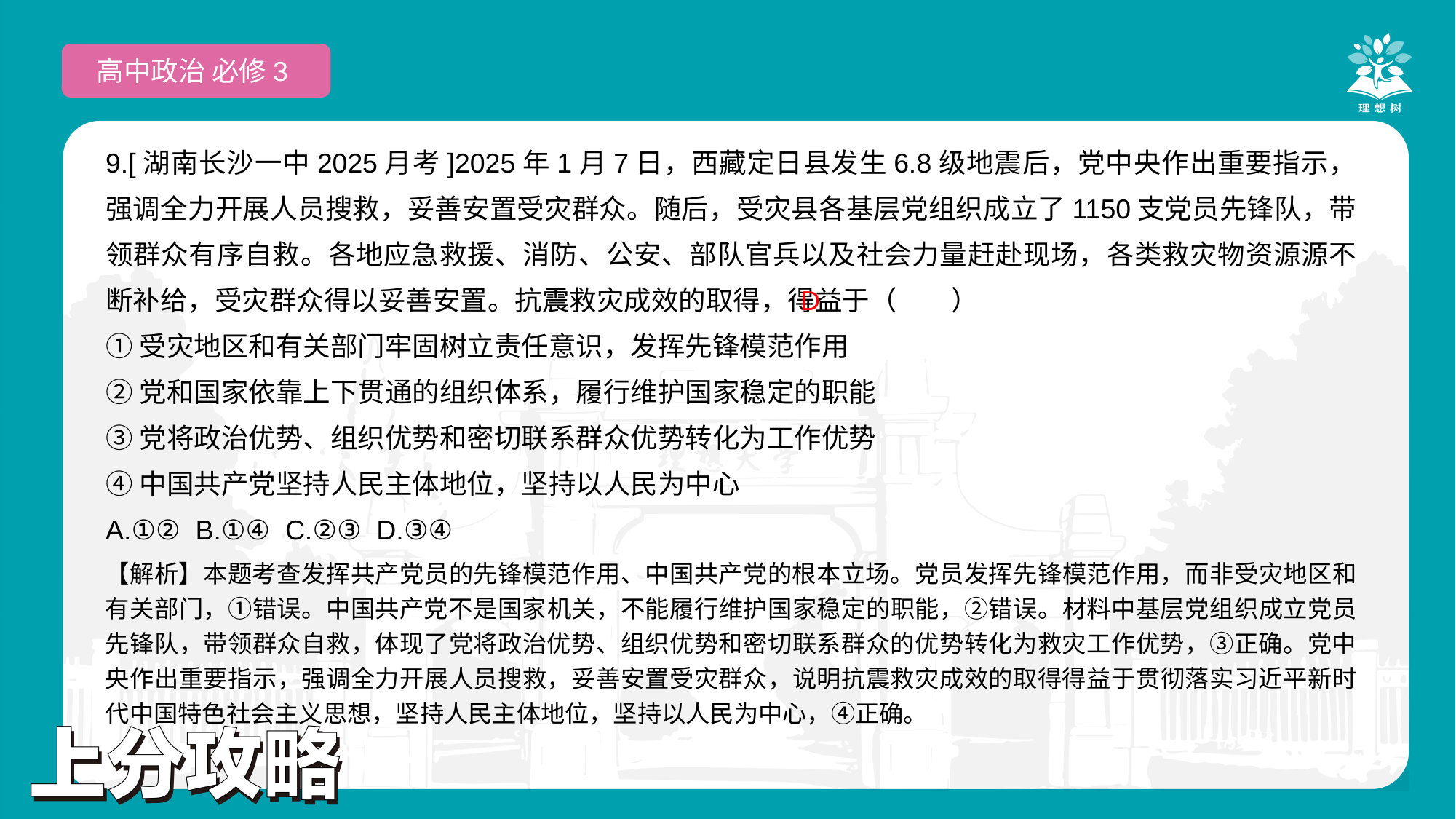

高中政治 必修3
9.[湖南长沙一中2025月考]2025年1月7日，西藏定日县发生6.8级地震后，党中央作出重要指示，强调全力开展人员搜救，妥善安置受灾群众。随后，受灾县各基层党组织成立了1150支党员先锋队，带领群众有序自救。各地应急救援、消防、公安、部队官兵以及社会力量赶赴现场，各类救灾物资源源不断补给，受灾群众得以妥善安置。抗震救灾成效的取得，得益于（　　）
①受灾地区和有关部门牢固树立责任意识，发挥先锋模范作用
②党和国家依靠上下贯通的组织体系，履行维护国家稳定的职能
③党将政治优势、组织优势和密切联系群众优势转化为工作优势
④中国共产党坚持人民主体地位，坚持以人民为中心
A.①②  B.①④  C.②③  D.③④
 D
【解析】本题考查发挥共产党员的先锋模范作用、中国共产党的根本立场。党员发挥先锋模范作用，而非受灾地区和有关部门，①错误。中国共产党不是国家机关，不能履行维护国家稳定的职能，②错误。材料中基层党组织成立党员先锋队，带领群众自救，体现了党将政治优势、组织优势和密切联系群众的优势转化为救灾工作优势，③正确。党中央作出重要指示，强调全力开展人员搜救，妥善安置受灾群众，说明抗震救灾成效的取得得益于贯彻落实习近平新时代中国特色社会主义思想，坚持人民主体地位，坚持以人民为中心，④正确。